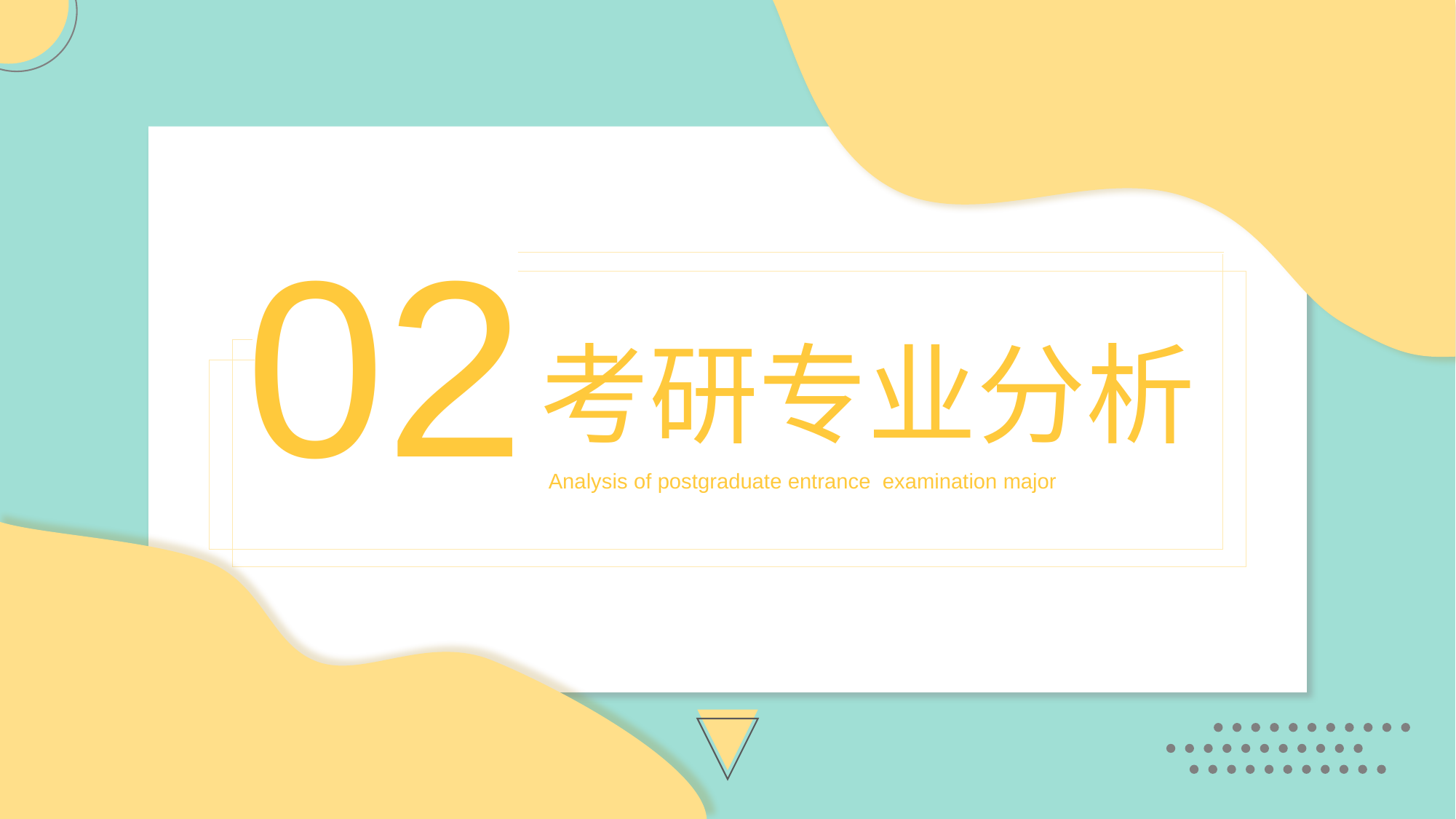

02
考研专业分析
Analysis of postgraduate entrance  examination major